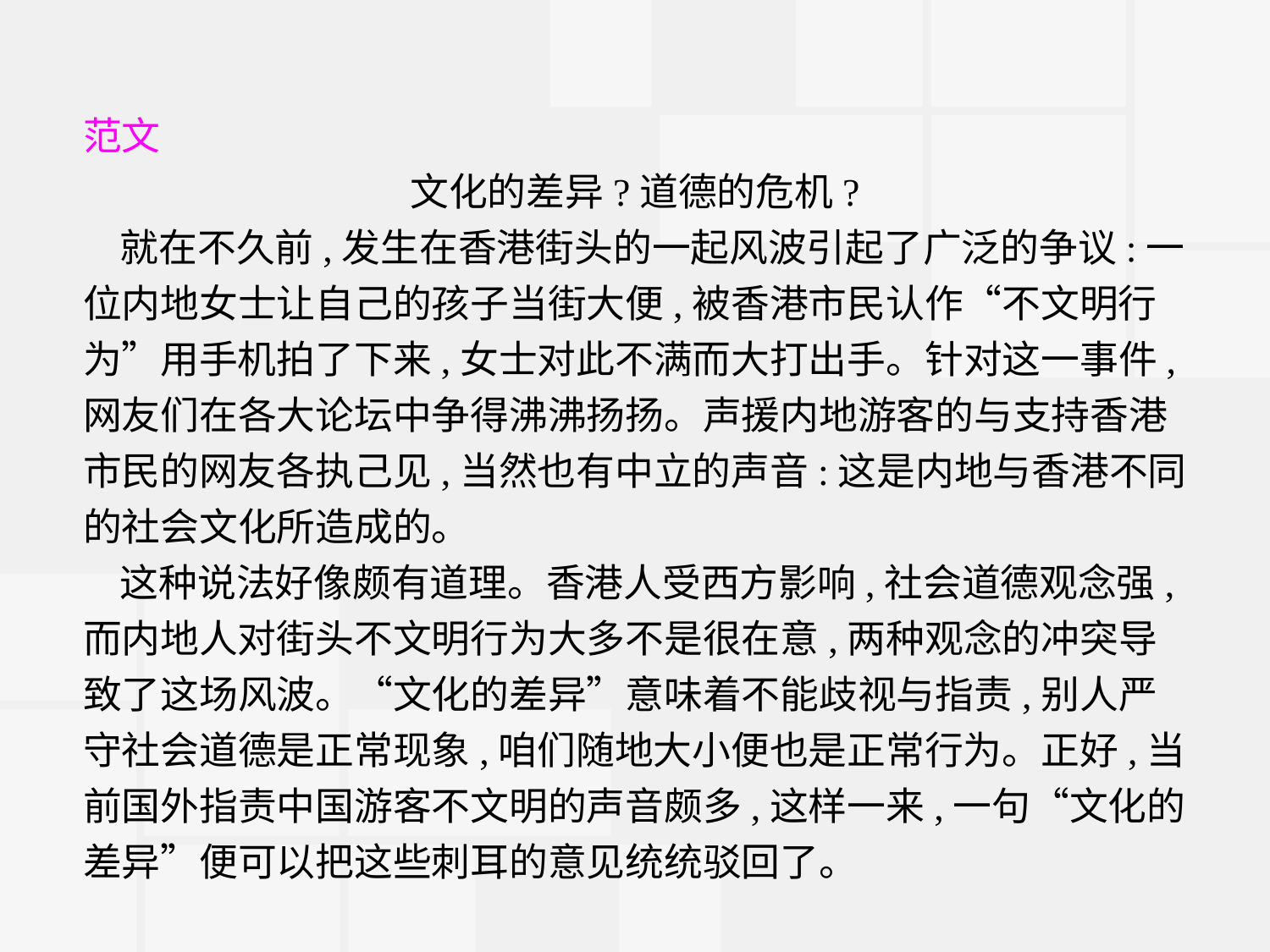

范文
文化的差异?道德的危机?
就在不久前,发生在香港街头的一起风波引起了广泛的争议:一位内地女士让自己的孩子当街大便,被香港市民认作“不文明行为”用手机拍了下来,女士对此不满而大打出手。针对这一事件,网友们在各大论坛中争得沸沸扬扬。声援内地游客的与支持香港市民的网友各执己见,当然也有中立的声音:这是内地与香港不同的社会文化所造成的。
这种说法好像颇有道理。香港人受西方影响,社会道德观念强,而内地人对街头不文明行为大多不是很在意,两种观念的冲突导致了这场风波。“文化的差异”意味着不能歧视与指责,别人严守社会道德是正常现象,咱们随地大小便也是正常行为。正好,当前国外指责中国游客不文明的声音颇多,这样一来,一句“文化的差异”便可以把这些刺耳的意见统统驳回了。